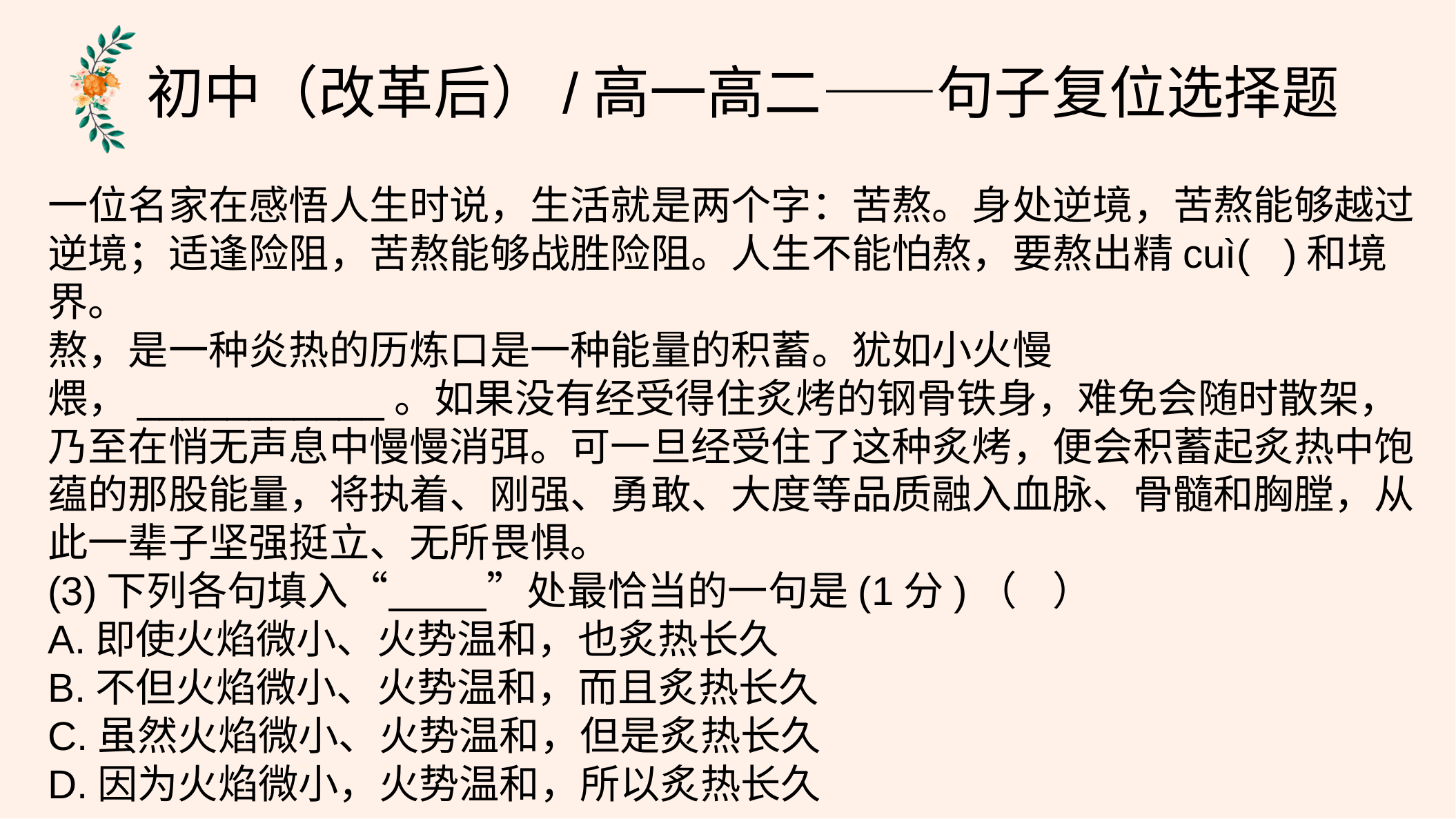

初中（改革后）/高一高二——句子复位选择题
一位名家在感悟人生时说，生活就是两个字：苦熬。身处逆境，苦熬能够越过逆境；适逢险阻，苦熬能够战胜险阻。人生不能怕熬，要熬出精cuì(   )和境界。
熬，是一种炎热的历炼口是一种能量的积蓄。犹如小火慢煨，___________。如果没有经受得住炙烤的钢骨铁身，难免会随时散架，乃至在悄无声息中慢慢消弭。可一旦经受住了这种炙烤，便会积蓄起炙热中饱蕴的那股能量，将执着、刚强、勇敢、大度等品质融入血脉、骨髓和胸膛，从此一辈子坚强挺立、无所畏惧。
(3)下列各句填入“           ”处最恰当的一句是(1分)（    ）
A.即使火焰微小、火势温和，也炙热长久
B.不但火焰微小、火势温和，而且炙热长久
C.虽然火焰微小、火势温和，但是炙热长久
D.因为火焰微小，火势温和，所以炙热长久